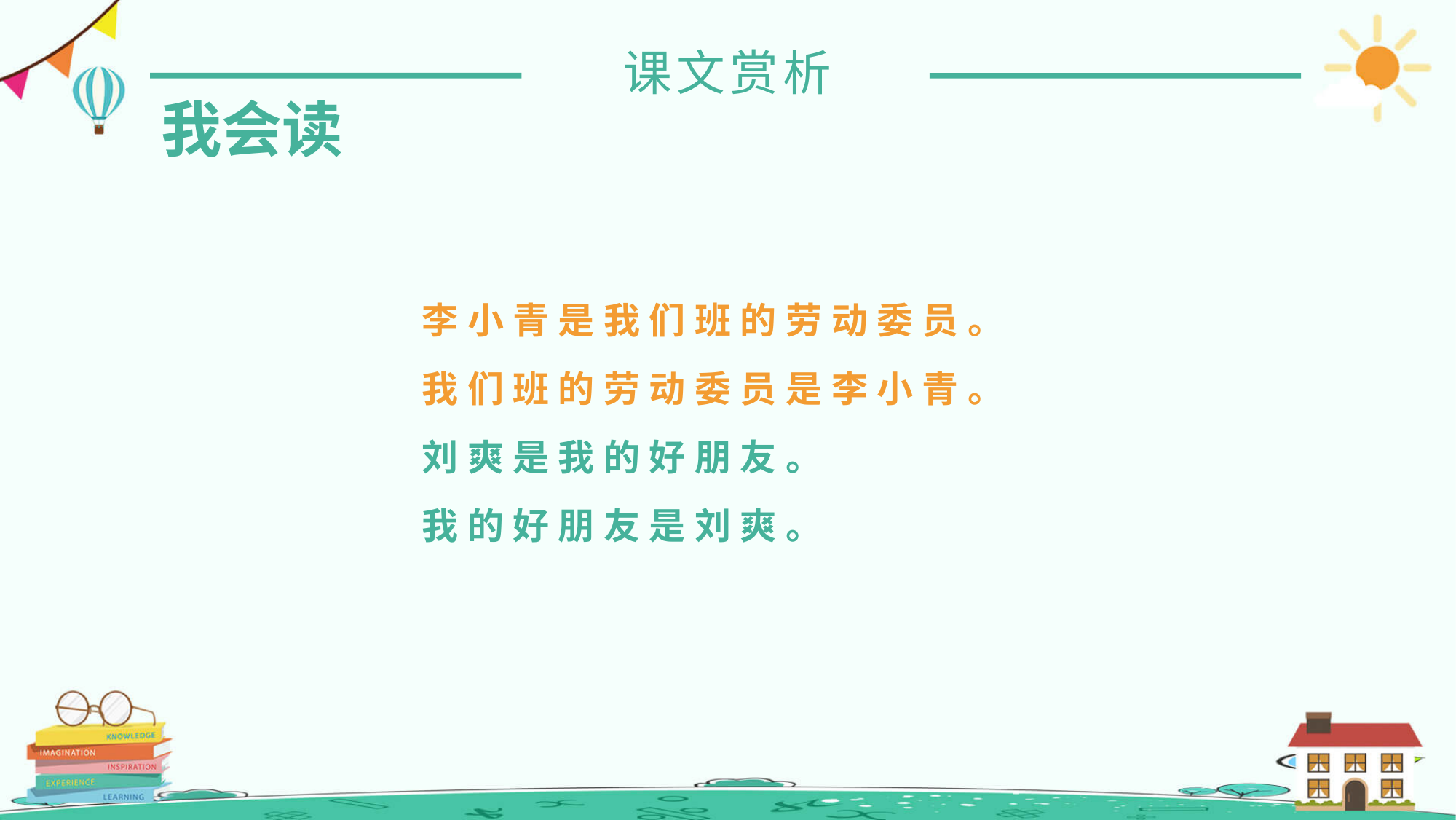

课文赏析

我会读
李小青是我们班的劳动委员。
我们班的劳动委员是李小青。
刘爽是我的好朋友。
我的好朋友是刘爽。